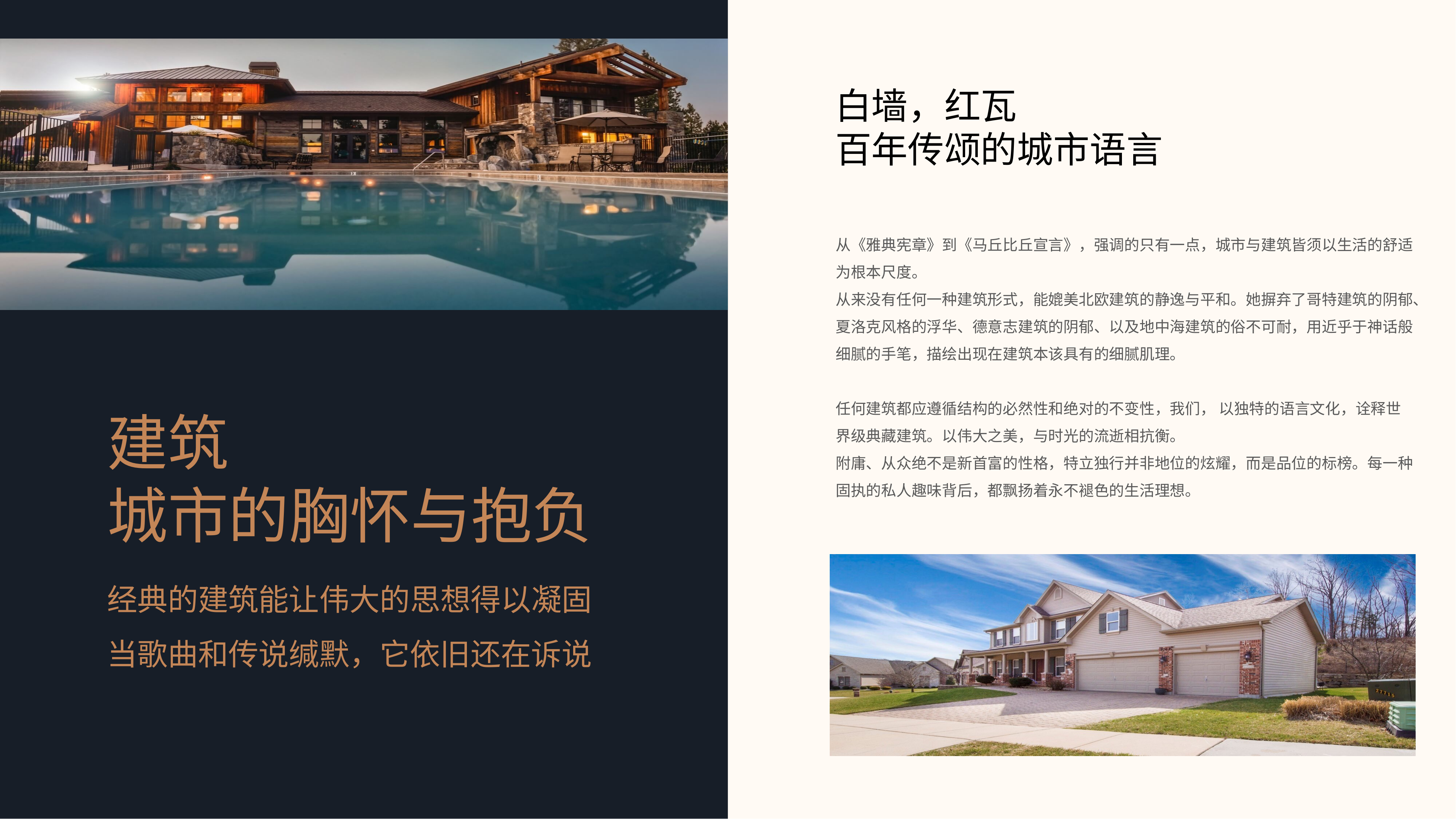

白墙，红瓦
百年传颂的城市语言
从《雅典宪章》到《马丘比丘宣言》，强调的只有一点，城市与建筑皆须以生活的舒适为根本尺度。
从来没有任何一种建筑形式，能媲美北欧建筑的静逸与平和。她摒弃了哥特建筑的阴郁、夏洛克风格的浮华、德意志建筑的阴郁、以及地中海建筑的俗不可耐，用近乎于神话般细腻的手笔，描绘出现在建筑本该具有的细腻肌理。

任何建筑都应遵循结构的必然性和绝对的不变性，我们， 以独特的语言文化，诠释世界级典藏建筑。以伟大之美，与时光的流逝相抗衡。
附庸、从众绝不是新首富的性格，特立独行并非地位的炫耀，而是品位的标榜。每一种固执的私人趣味背后，都飘扬着永不褪色的生活理想。
建筑
城市的胸怀与抱负

经典的建筑能让伟大的思想得以凝固
当歌曲和传说缄默，它依旧还在诉说